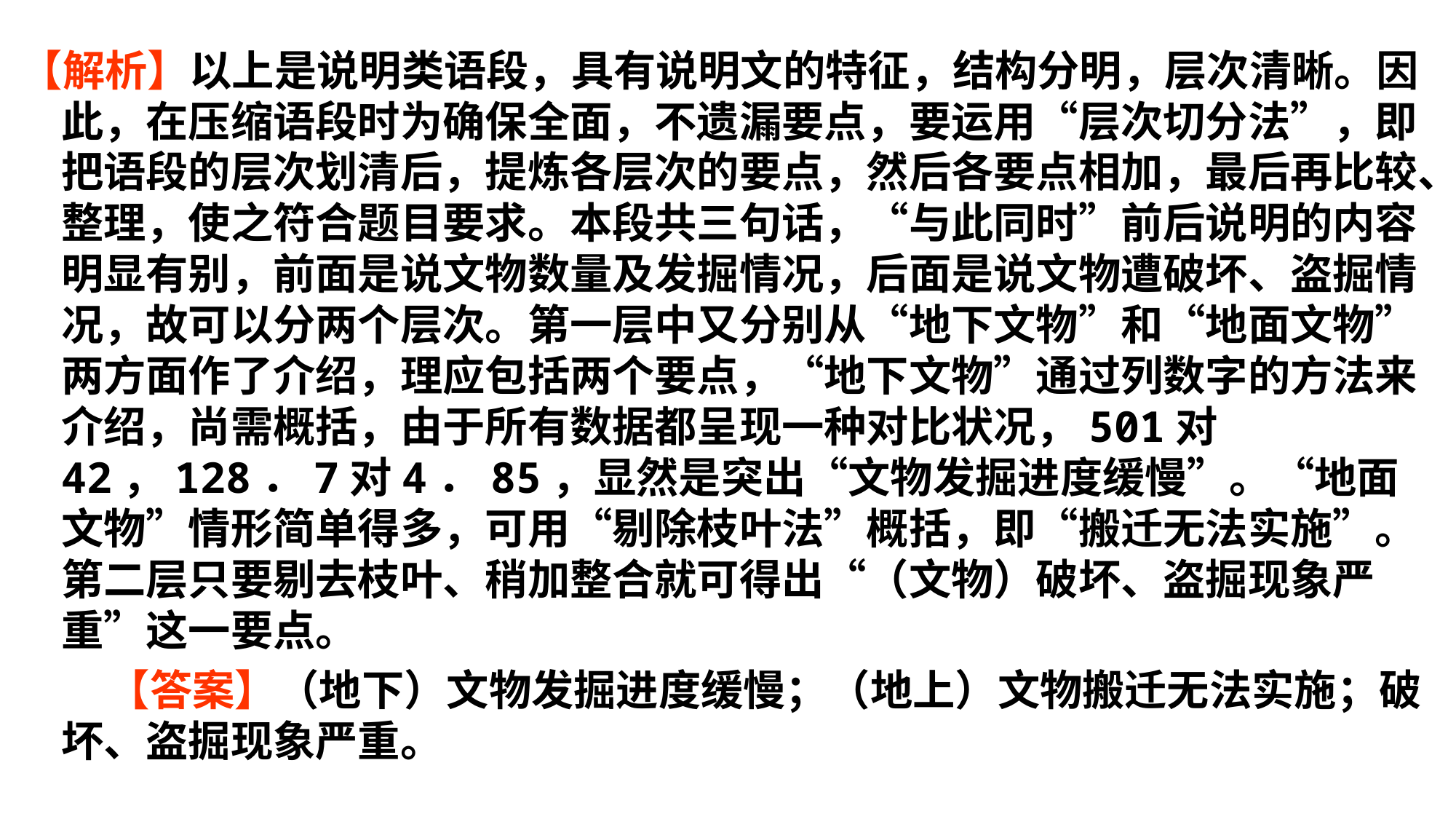

【解析】以上是说明类语段，具有说明文的特征，结构分明，层次清晰。因此，在压缩语段时为确保全面，不遗漏要点，要运用“层次切分法”，即把语段的层次划清后，提炼各层次的要点，然后各要点相加，最后再比较、整理，使之符合题目要求。本段共三句话，“与此同时”前后说明的内容明显有别，前面是说文物数量及发掘情况，后面是说文物遭破坏、盗掘情况，故可以分两个层次。第一层中又分别从“地下文物”和“地面文物”两方面作了介绍，理应包括两个要点，“地下文物”通过列数字的方法来介绍，尚需概括，由于所有数据都呈现一种对比状况，501对42，128．7对4．85，显然是突出“文物发掘进度缓慢”。“地面文物”情形简单得多，可用“剔除枝叶法”概括，即“搬迁无法实施”。第二层只要剔去枝叶、稍加整合就可得出“（文物）破坏、盗掘现象严重”这一要点。
        【答案】（地下）文物发掘进度缓慢；（地上）文物搬迁无法实施；破坏、盗掘现象严重。